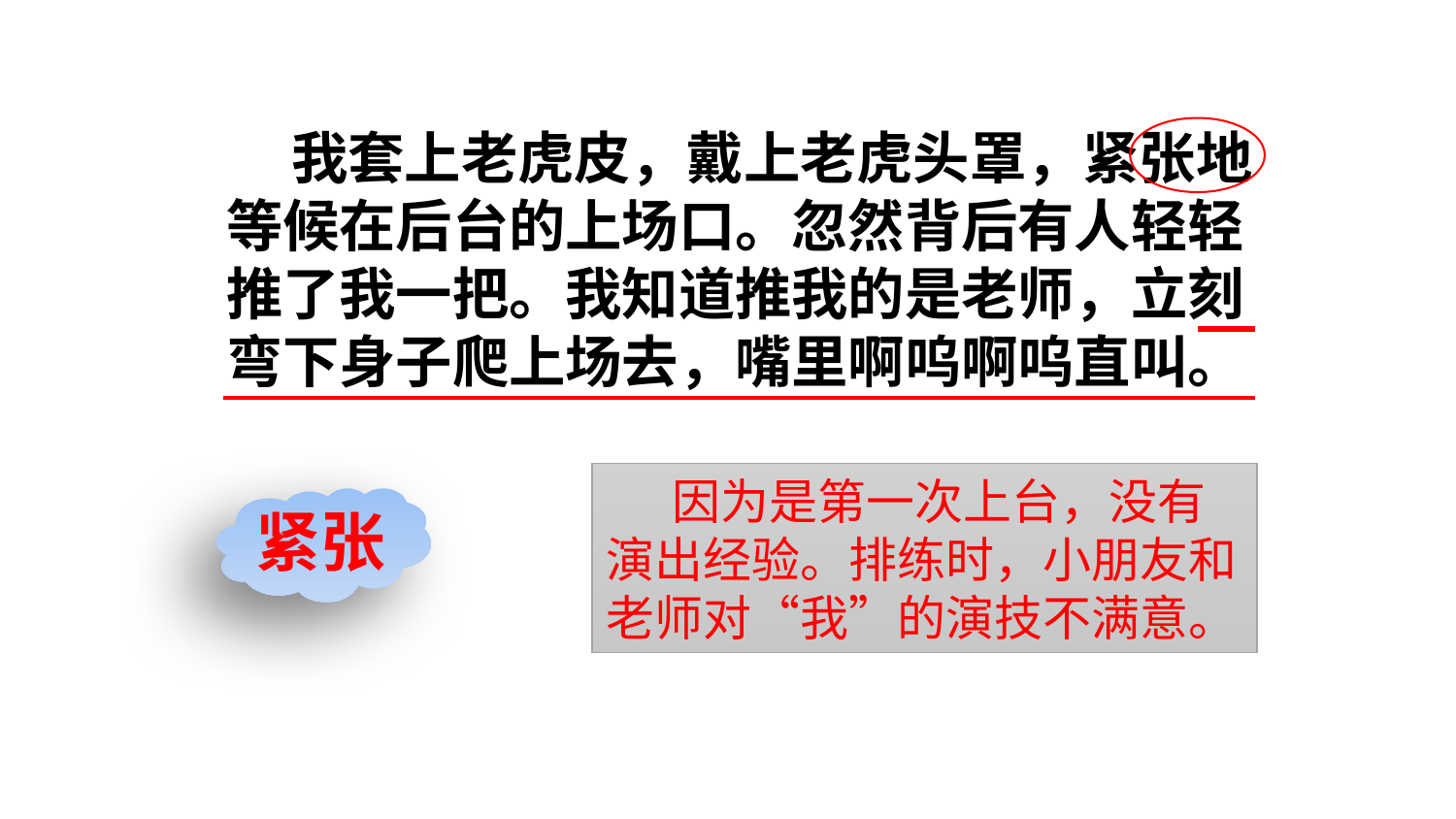

我套上老虎皮，戴上老虎头罩，紧张地等候在后台的上场口。忽然背后有人轻轻推了我一把。我知道推我的是老师，立刻弯下身子爬上场去，嘴里啊呜啊呜直叫。

     因为是第一次上台，没有演出经验。排练时，小朋友和老师对“我”的演技不满意。

紧张